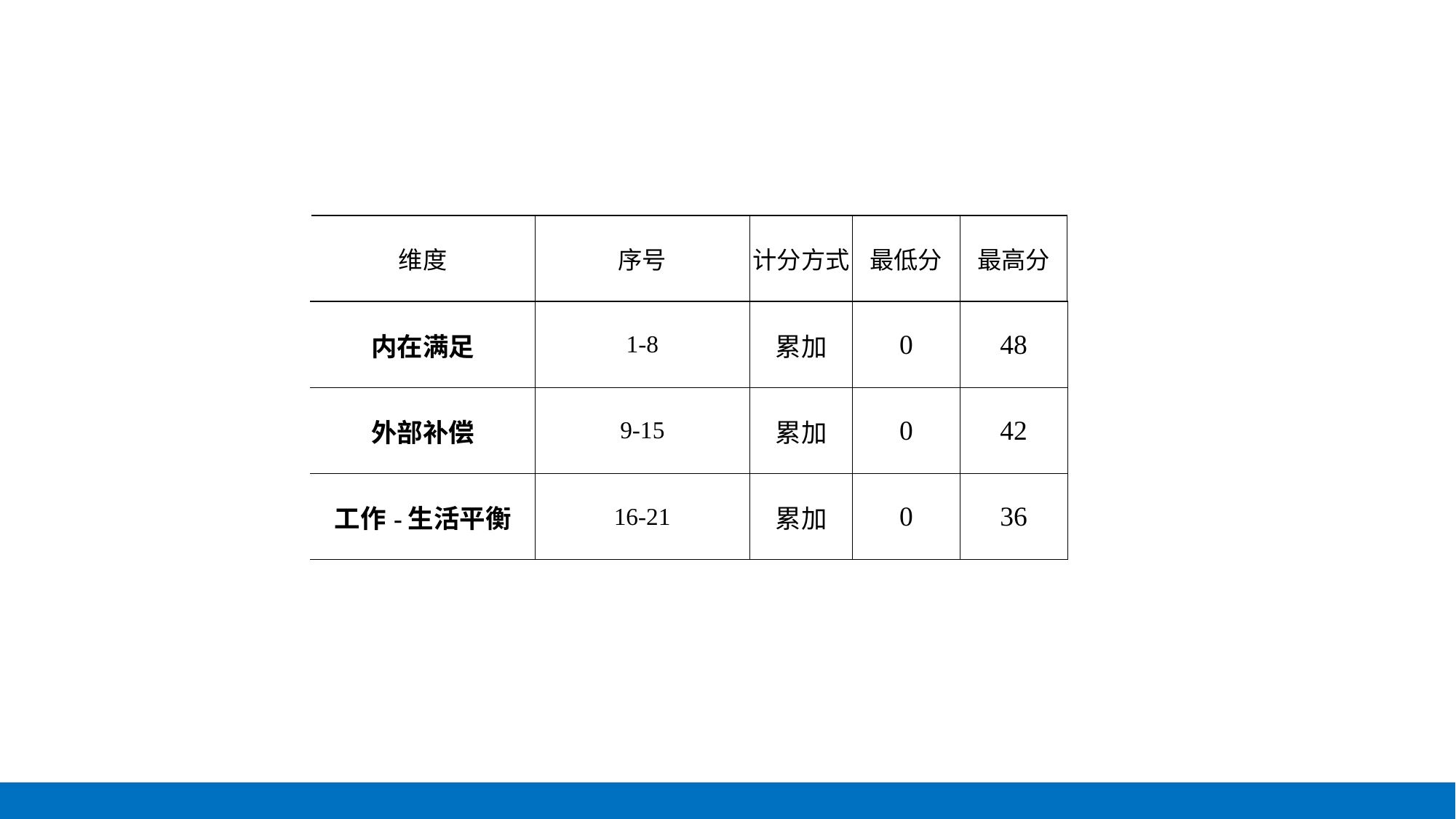

| 维度 | 序号 | 计分方式 | 最低分 | 最高分 |
| --- | --- | --- | --- | --- |
| 内在满足 | 1-8 | 累加 | 0 | 48 |
| 外部补偿 | 9-15 | 累加 | 0 | 42 |
| 工作-生活平衡 | 16-21 | 累加 | 0 | 36 |